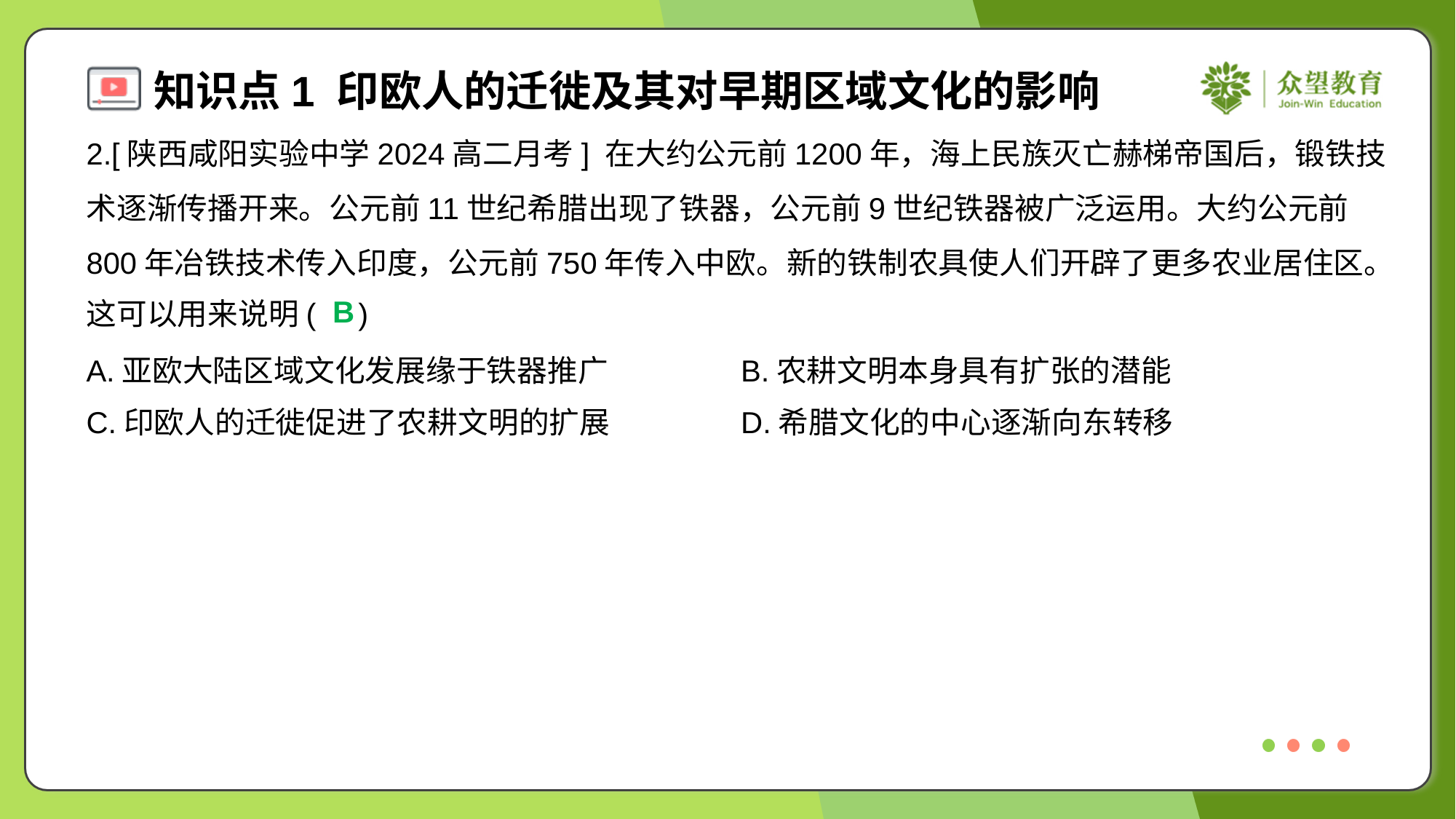

2.[陕西咸阳实验中学2024高二月考] 在大约公元前1200年，海上民族灭亡赫梯帝国后，锻铁技
术逐渐传播开来。公元前11世纪希腊出现了铁器，公元前9世纪铁器被广泛运用。大约公元前
800年冶铁技术传入印度，公元前750年传入中欧。新的铁制农具使人们开辟了更多农业居住区。
这可以用来说明(     )
B
A.亚欧大陆区域文化发展缘于铁器推广	B.农耕文明本身具有扩张的潜能
C.印欧人的迁徙促进了农耕文明的扩展	D.希腊文化的中心逐渐向东转移